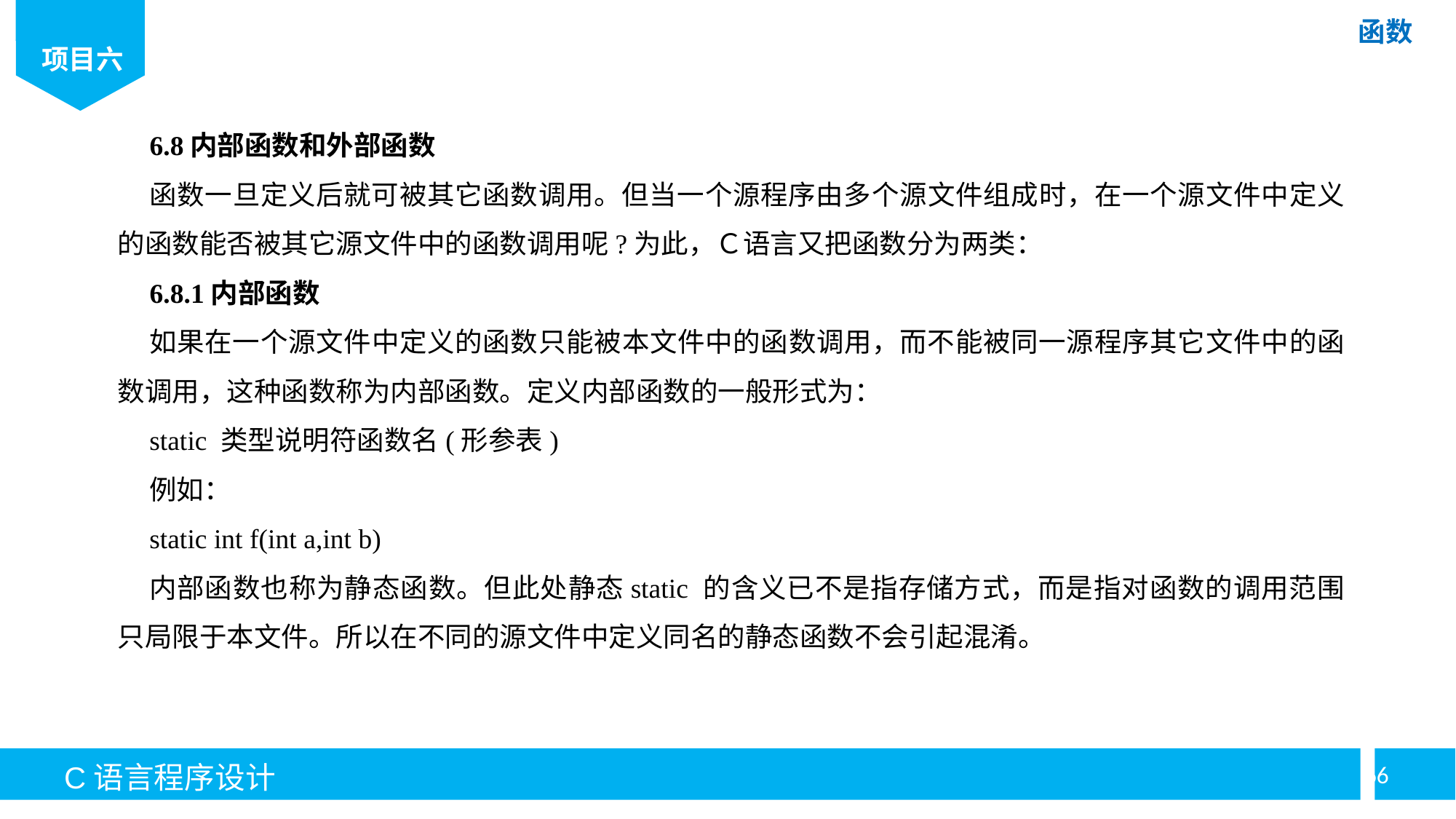

6.8内部函数和外部函数
函数一旦定义后就可被其它函数调用。但当一个源程序由多个源文件组成时，在一个源文件中定义的函数能否被其它源文件中的函数调用呢?为此，Ｃ语言又把函数分为两类：
6.8.1内部函数
如果在一个源文件中定义的函数只能被本文件中的函数调用，而不能被同一源程序其它文件中的函数调用，这种函数称为内部函数。定义内部函数的一般形式为：
static 类型说明符函数名(形参表)
例如：
static int f(int a,int b)
内部函数也称为静态函数。但此处静态static 的含义已不是指存储方式，而是指对函数的调用范围只局限于本文件。所以在不同的源文件中定义同名的静态函数不会引起混淆。